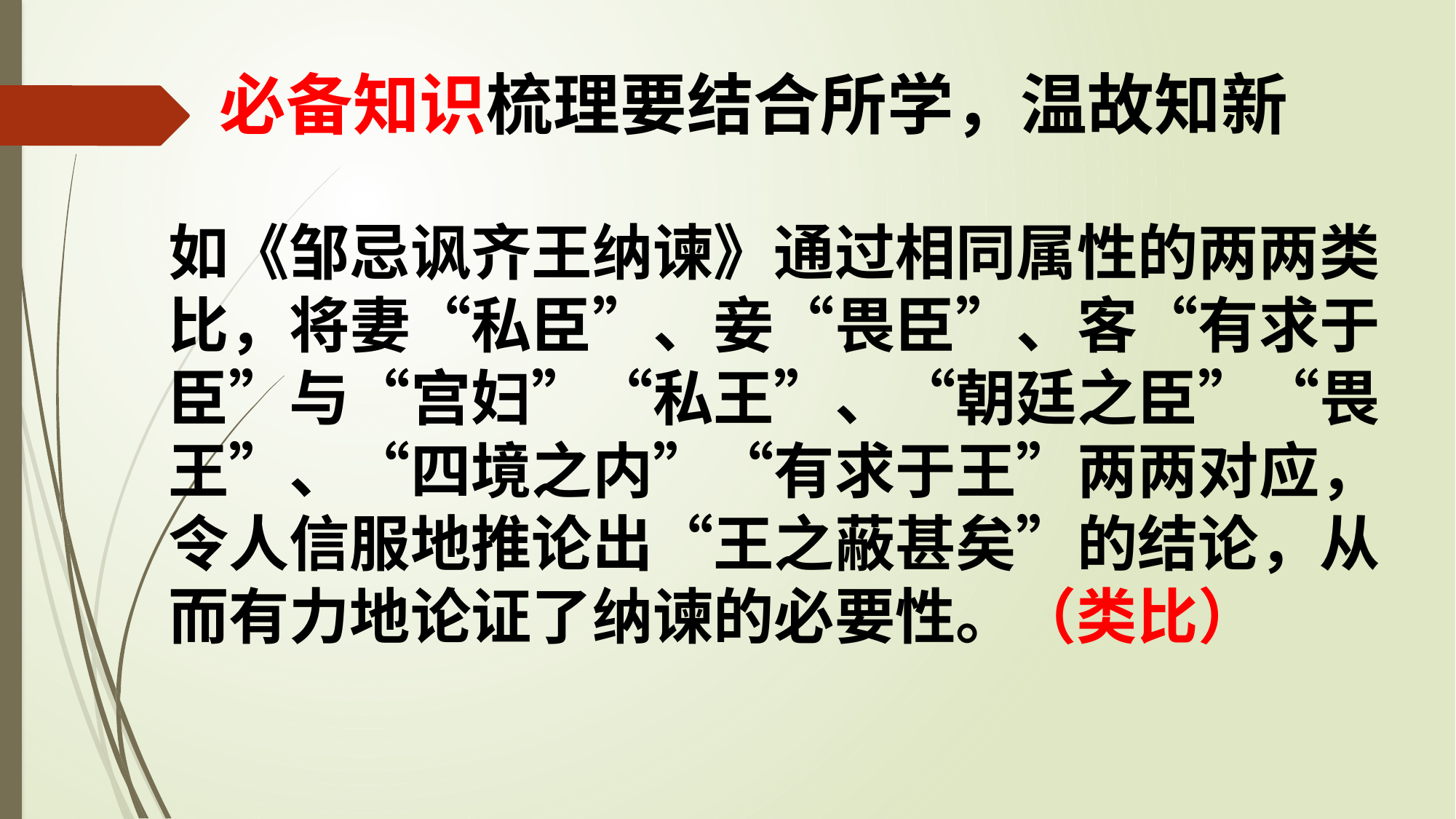

必备知识梳理要结合所学，温故知新
如《邹忌讽齐王纳谏》通过相同属性的两两类比，将妻“私臣”、妾“畏臣”、客“有求于臣”与“宫妇”“私王”、“朝廷之臣”“畏王”、“四境之内”“有求于王”两两对应，令人信服地推论出“王之蔽甚矣”的结论，从而有力地论证了纳谏的必要性。（类比）